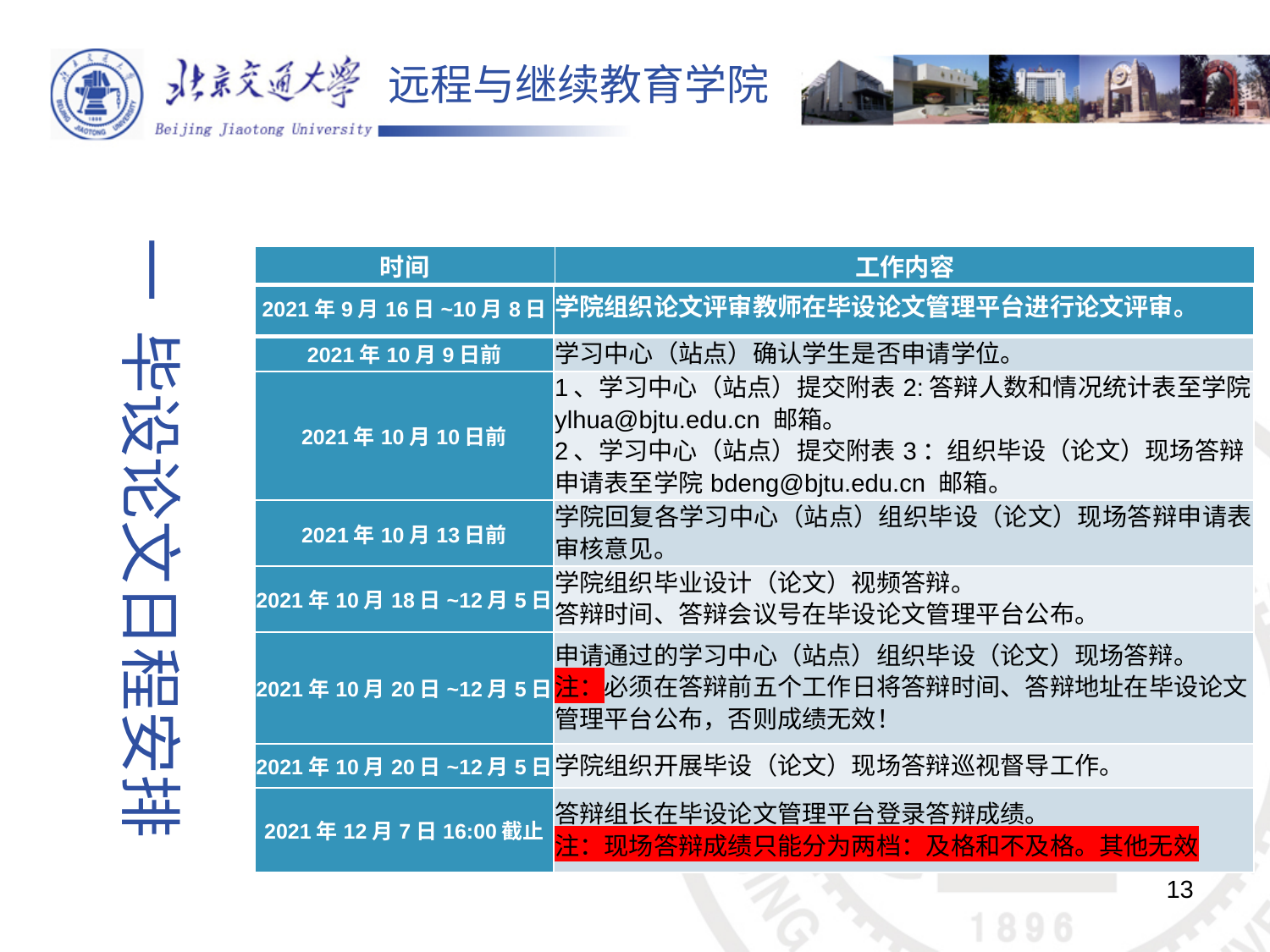

一  毕设论文日程安排

| 时间 | 工作内容 |
| --- | --- |
| 2021年9月16日~10月8日 | 学院组织论文评审教师在毕设论文管理平台进行论文评审。 |
| --- | --- |
| 2021年10月9日前 | 学习中心（站点）确认学生是否申请学位。 |
| 2021年10月10日前 | 1、学习中心（站点）提交附表2:答辩人数和情况统计表至学院ylhua@bjtu.edu.cn 邮箱。 2、学习中心（站点）提交附表3：组织毕设（论文）现场答辩申请表至学院bdeng@bjtu.edu.cn 邮箱。 |
| 2021年10月13日前 | 学院回复各学习中心（站点）组织毕设（论文）现场答辩申请表审核意见。 |
| 2021年10月18日~12月5日 | 学院组织毕业设计（论文）视频答辩。 答辩时间、答辩会议号在毕设论文管理平台公布。 |
| 2021年10月20日~12月5日 | 申请通过的学习中心（站点）组织毕设（论文）现场答辩。 注：必须在答辩前五个工作日将答辩时间、答辩地址在毕设论文管理平台公布，否则成绩无效！ |
| 2021年10月20日~12月5日 | 学院组织开展毕设（论文）现场答辩巡视督导工作。 |
| 2021年12月7日16:00截止 | 答辩组长在毕设论文管理平台登录答辩成绩。 注：现场答辩成绩只能分为两档：及格和不及格。其他无效 |
13